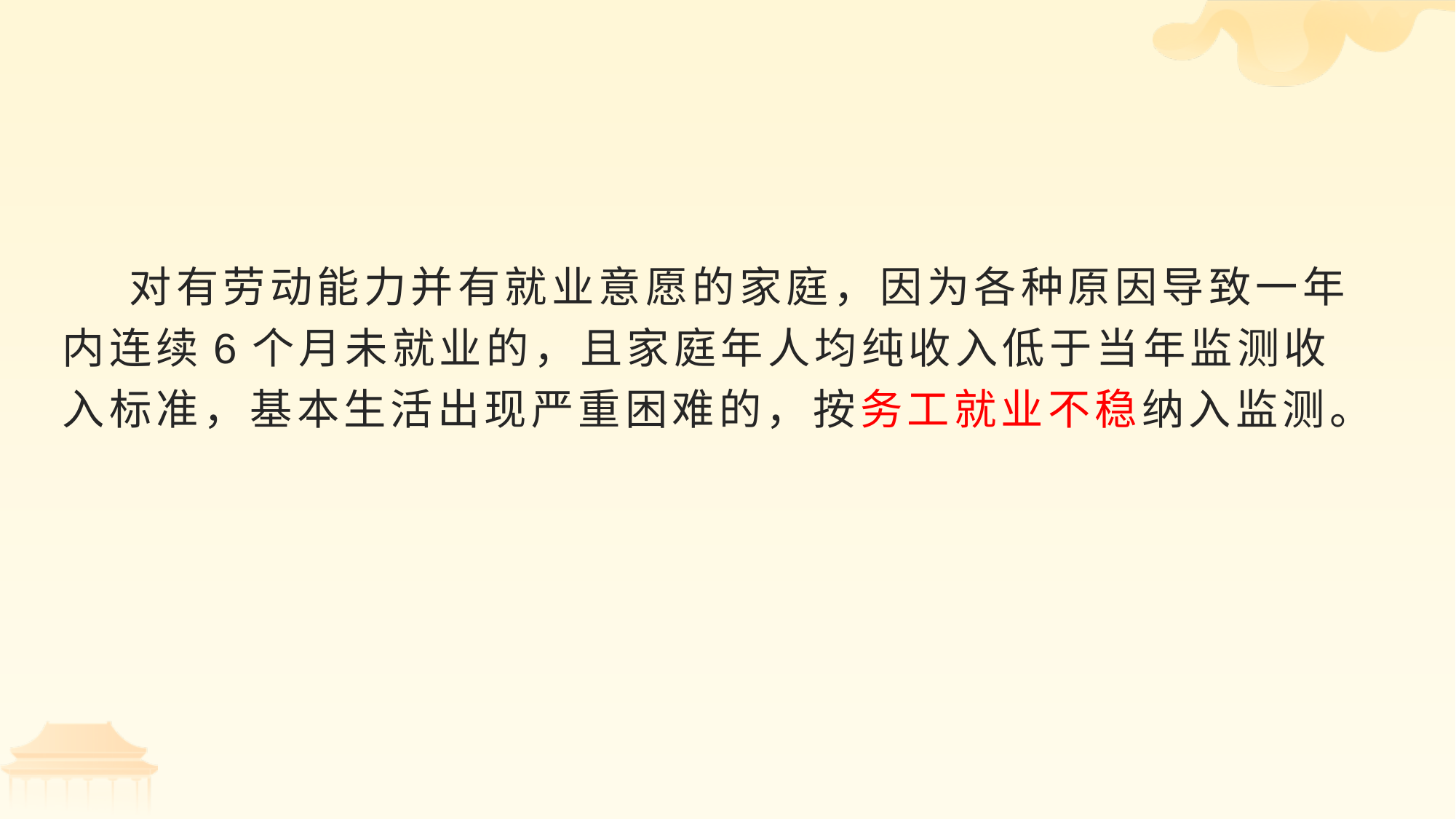

对有劳动能力并有就业意愿的家庭，因为各种原因导致一年内连续6个月未就业的，且家庭年人均纯收入低于当年监测收入标准，基本生活出现严重困难的，按务工就业不稳纳入监测。